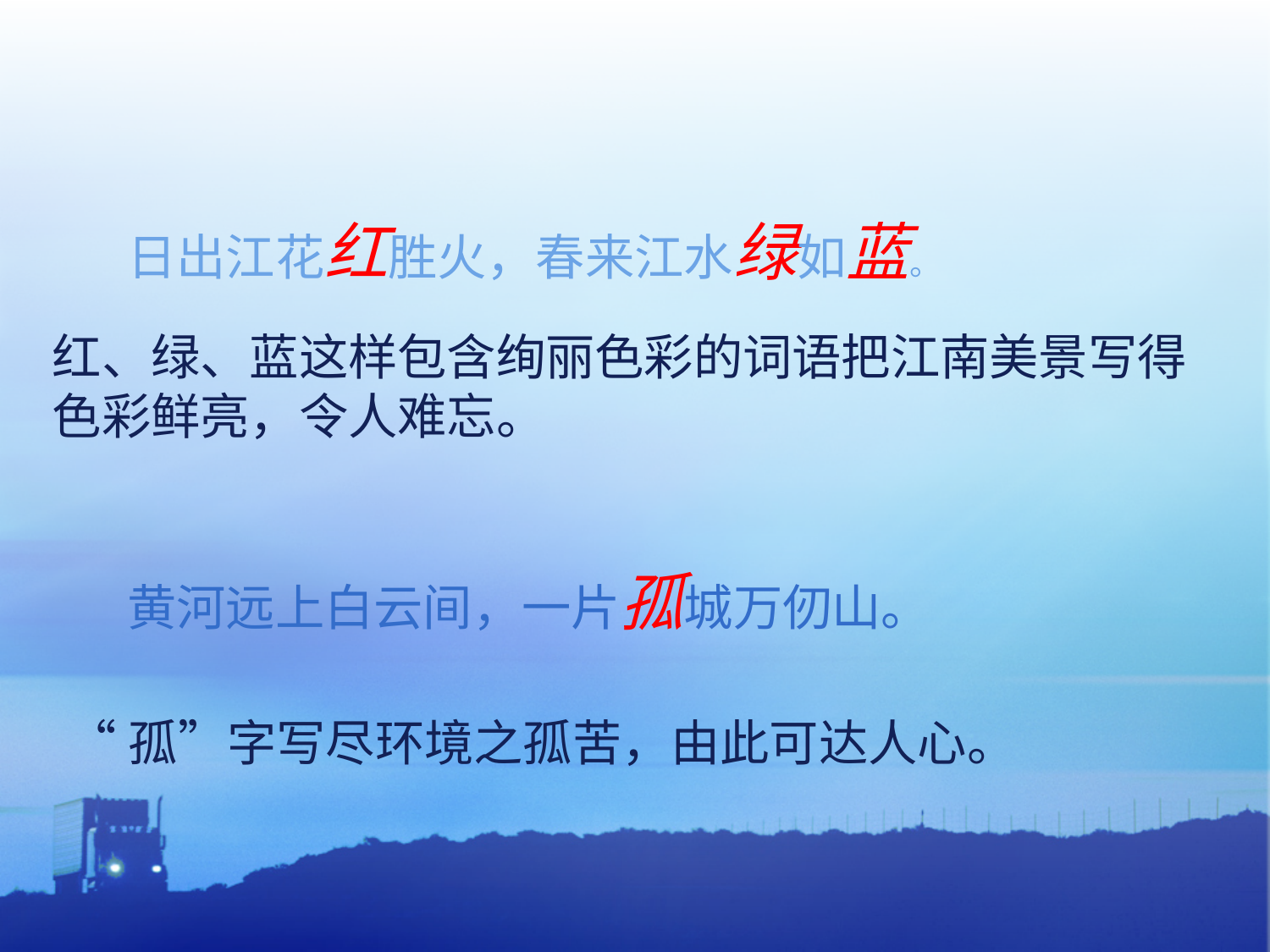

日出江花红胜火，春来江水绿如蓝。
红、绿、蓝这样包含绚丽色彩的词语把江南美景写得色彩鲜亮，令人难忘。
黄河远上白云间，一片孤城万仞山。
“孤”字写尽环境之孤苦，由此可达人心。